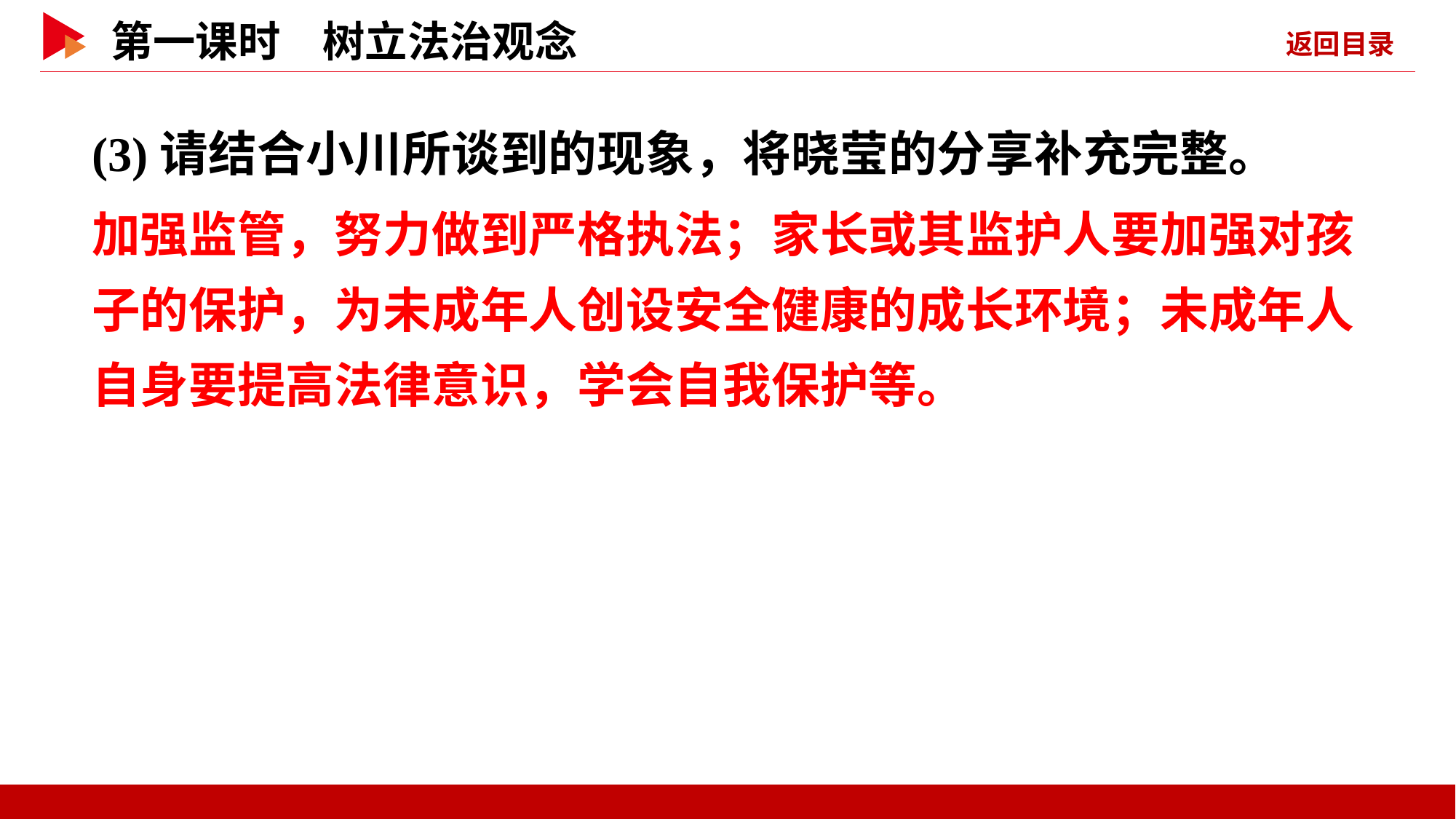

(3)请结合小川所谈到的现象，将晓莹的分享补充完整。
加强监管，努力做到严格执法；家长或其监护人要加强对孩子的保护，为未成年人创设安全健康的成长环境；未成年人自身要提高法律意识，学会自我保护等。